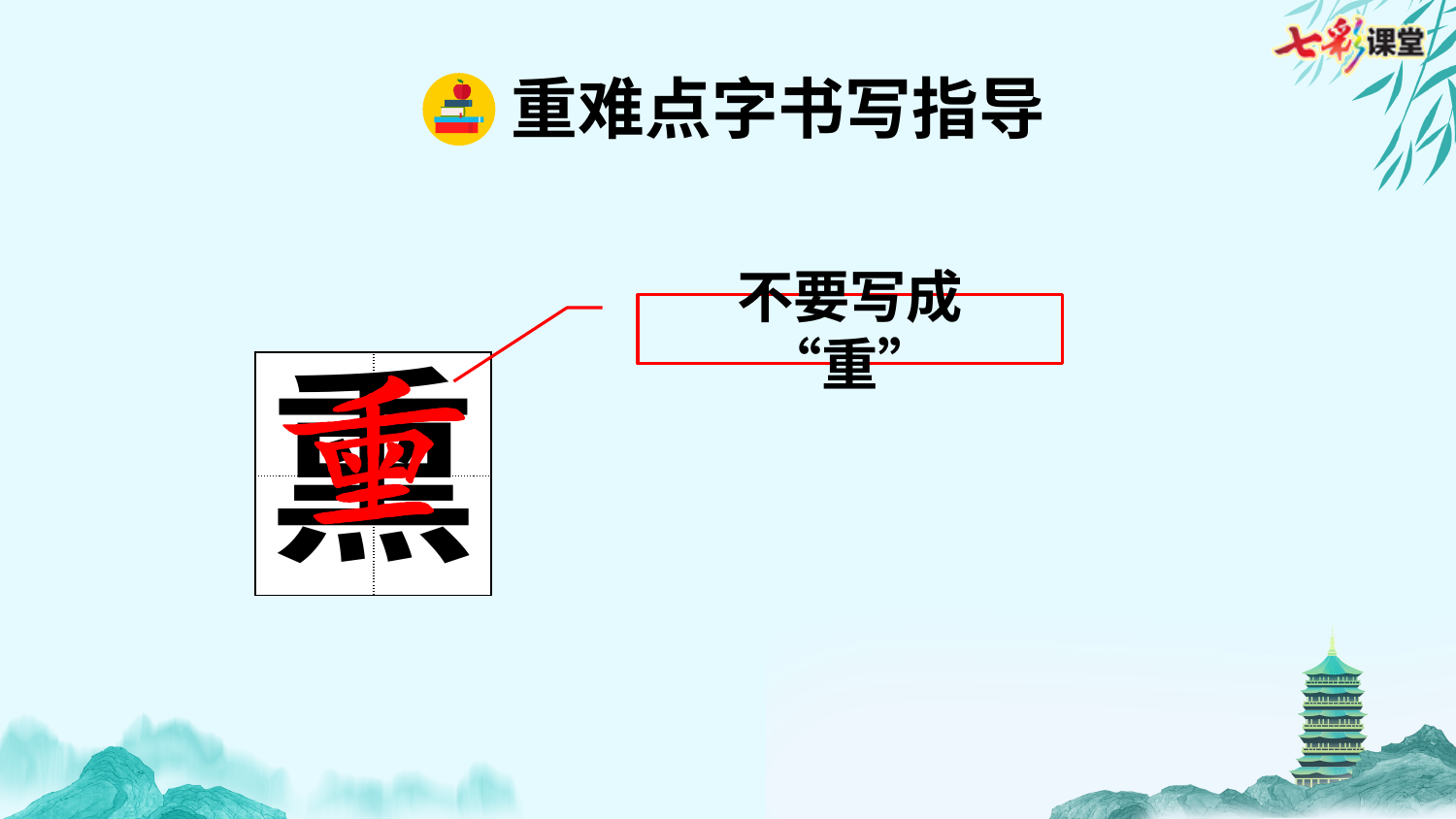

重难点字书写指导

不要写成“重”
熏
|  |  |
| --- | --- |
|  |  |